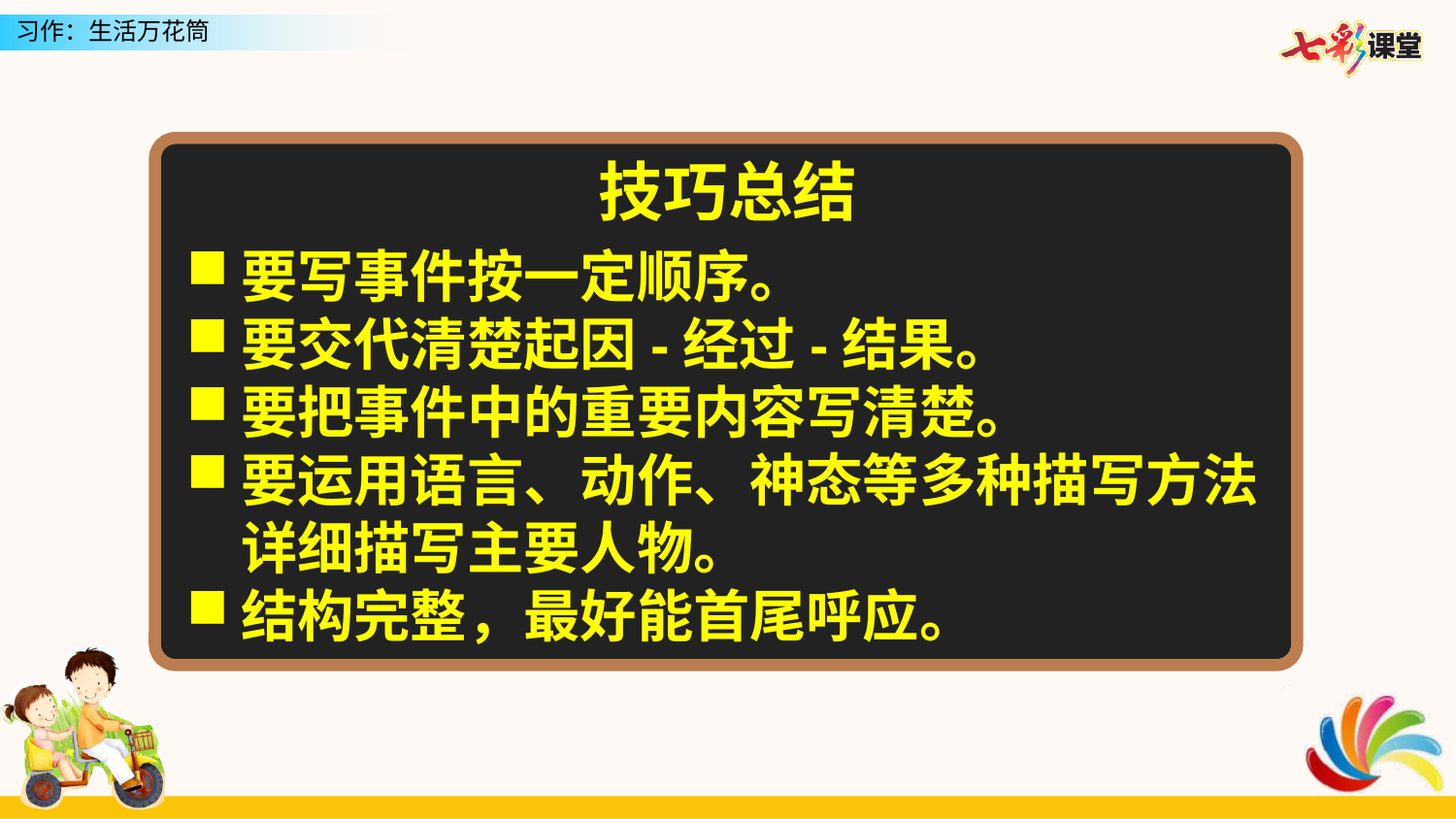

技巧总结
要写事件按一定顺序。
要交代清楚起因-经过-结果。
要把事件中的重要内容写清楚。
要运用语言、动作、神态等多种描写方法详细描写主要人物。
结构完整，最好能首尾呼应。